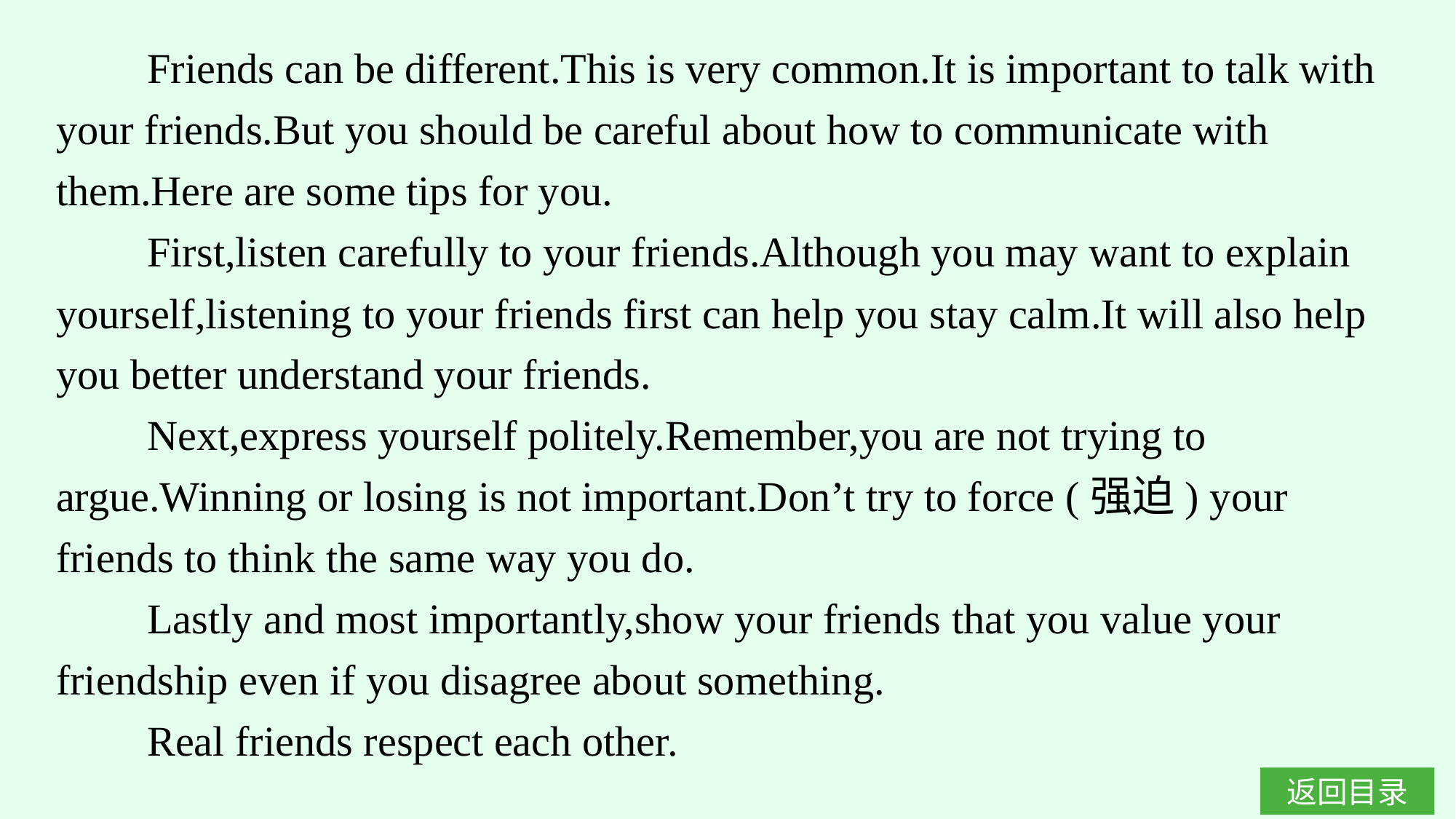

Friends can be different.This is very common.It is important to talk with your friends.But you should be careful about how to communicate with them.Here are some tips for you.
First,listen carefully to your friends.Although you may want to explain yourself,listening to your friends first can help you stay calm.It will also help you better understand your friends.
Next,express yourself politely.Remember,you are not trying to argue.Winning or losing is not important.Don’t try to force (强迫) your friends to think the same way you do.
Lastly and most importantly,show your friends that you value your friendship even if you disagree about something.
Real friends respect each other.